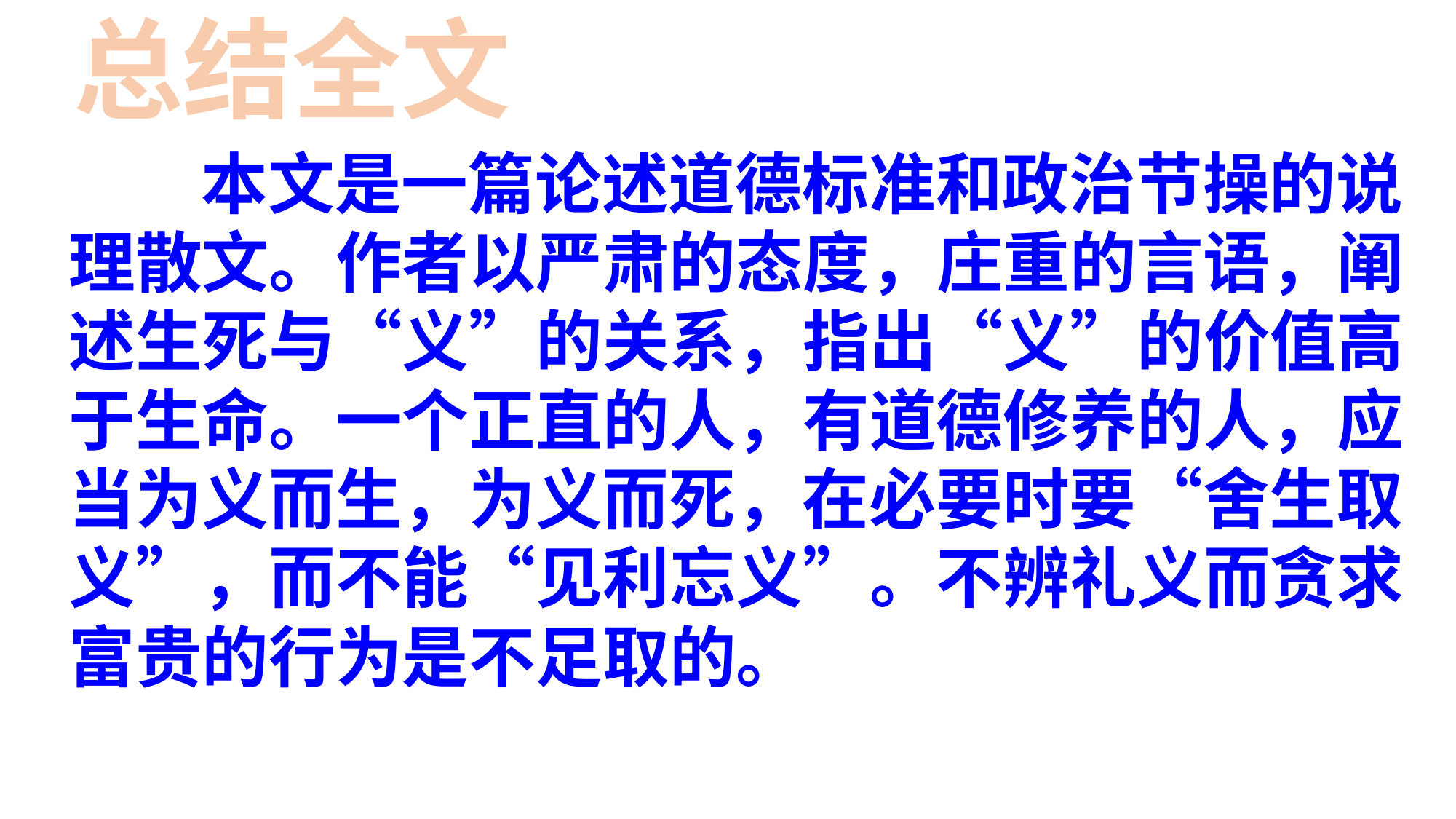

总结全文
             本文是一篇论述道德标准和政治节操的说理散文。作者以严肃的态度，庄重的言语，阐述生死与“义”的关系，指出“义”的价值高于生命。一个正直的人，有道德修养的人，应当为义而生，为义而死，在必要时要“舍生取义”，而不能“见利忘义”。不辨礼义而贪求富贵的行为是不足取的。